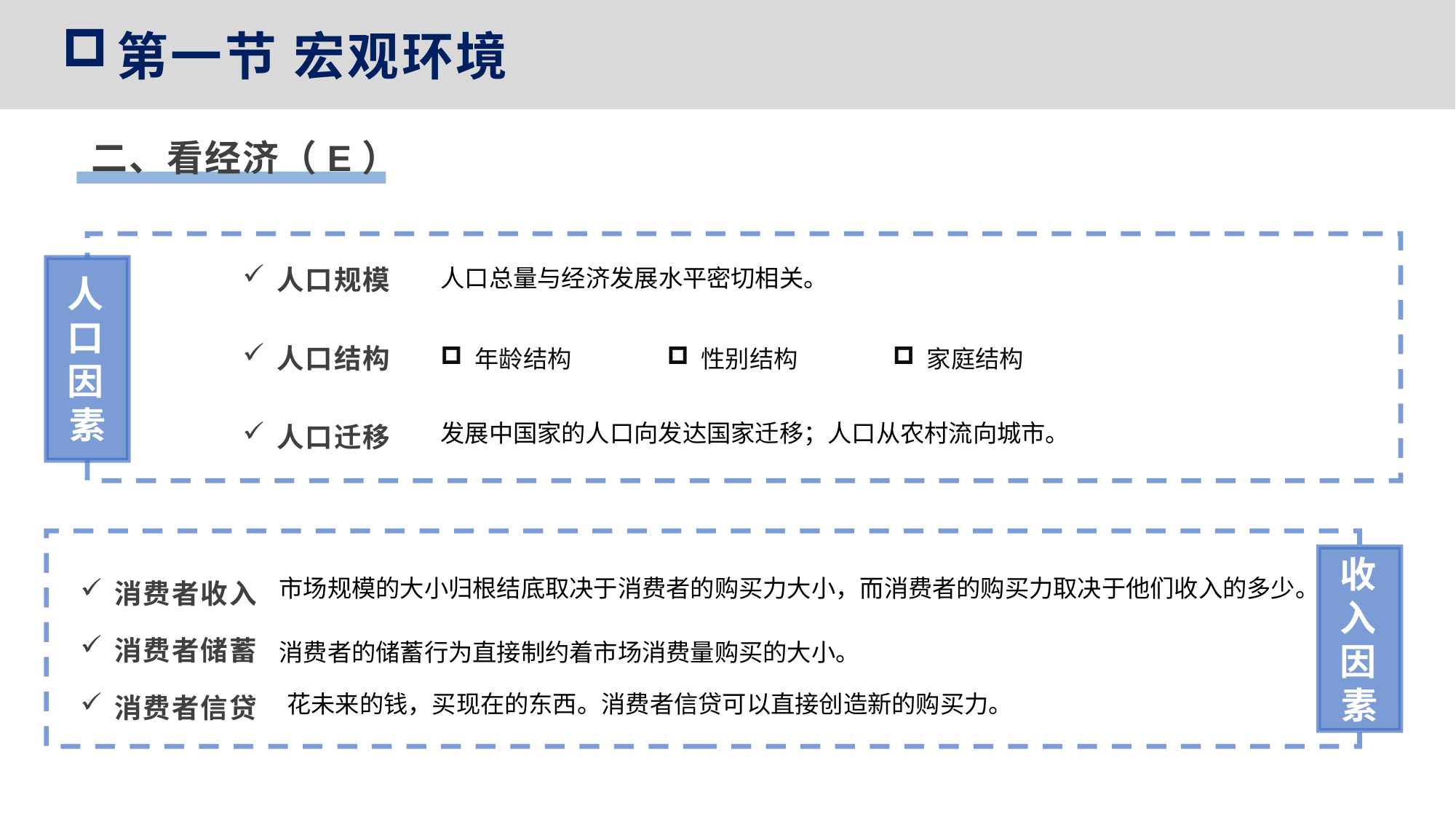

第一节 宏观环境
二、看经济（E）

人口规模

人口结构

人口迁移
人口因素
人口总量与经济发展水平密切相关。
性别结构
年龄结构
家庭结构
发展中国家的人口向发达国家迁移；人口从农村流向城市。

消费者收入
消费者储蓄
消费者信贷
收入因素
市场规模的大小归根结底取决于消费者的购买力大小，而消费者的购买力取决于他们收入的多少。
消费者的储蓄行为直接制约着市场消费量购买的大小。
花未来的钱，买现在的东西。消费者信贷可以直接创造新的购买力。